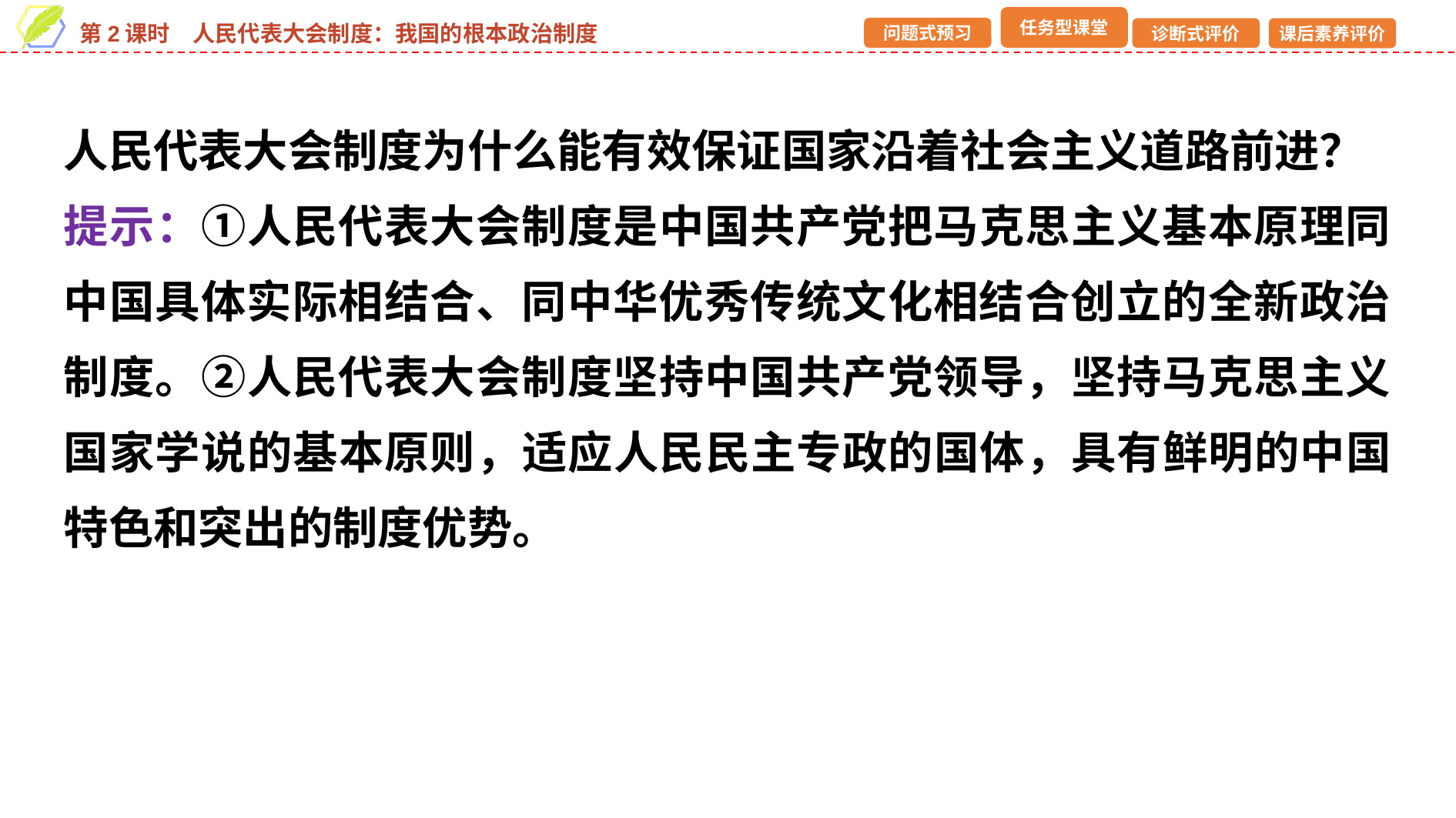

人民代表大会制度为什么能有效保证国家沿着社会主义道路前进？
提示：①人民代表大会制度是中国共产党把马克思主义基本原理同中国具体实际相结合、同中华优秀传统文化相结合创立的全新政治制度。②人民代表大会制度坚持中国共产党领导，坚持马克思主义国家学说的基本原则，适应人民民主专政的国体，具有鲜明的中国特色和突出的制度优势。